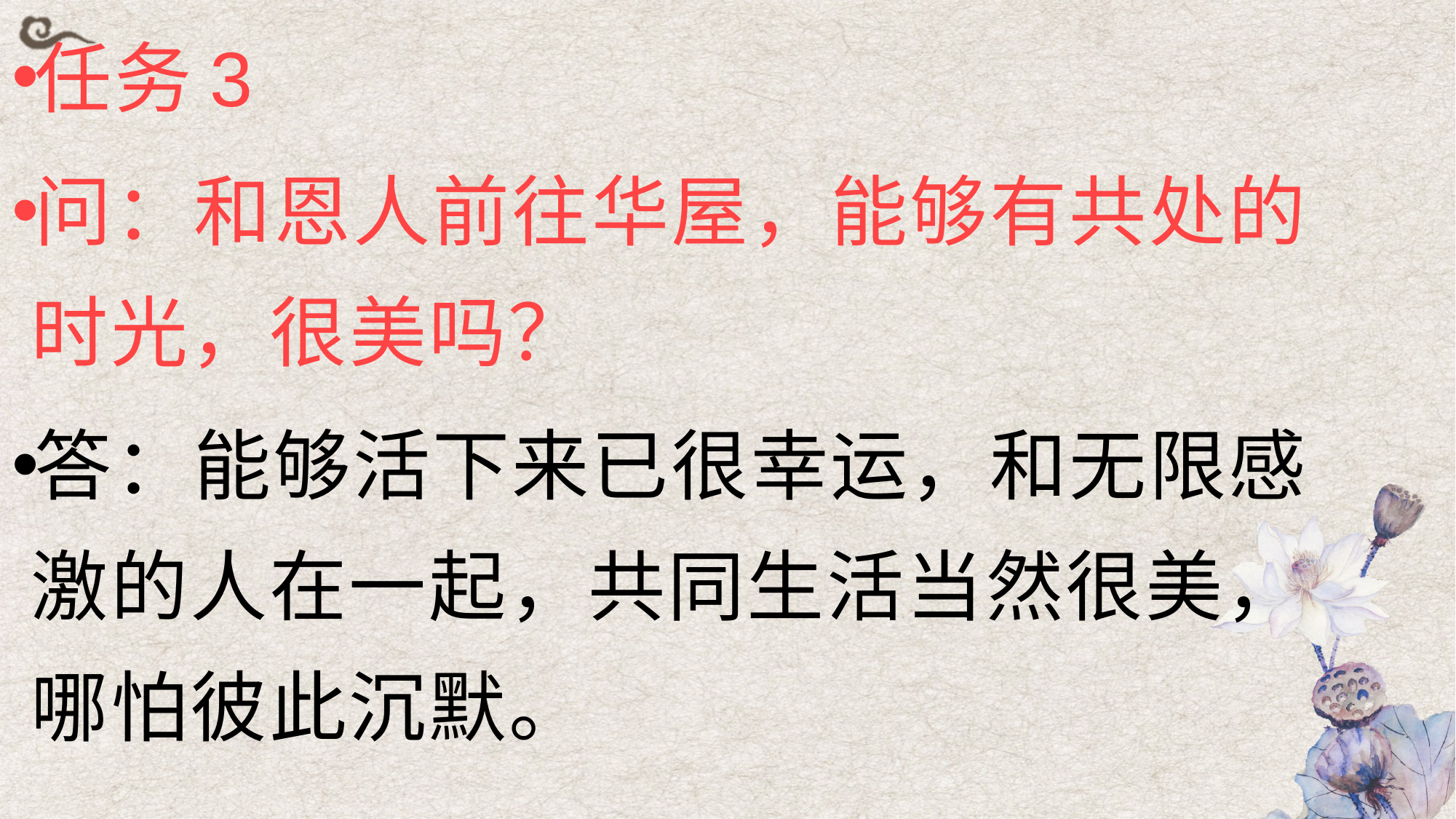

任务3
问：和恩人前往华屋，能够有共处的时光，很美吗？
答：能够活下来已很幸运，和无限感激的人在一起，共同生活当然很美，哪怕彼此沉默。

#